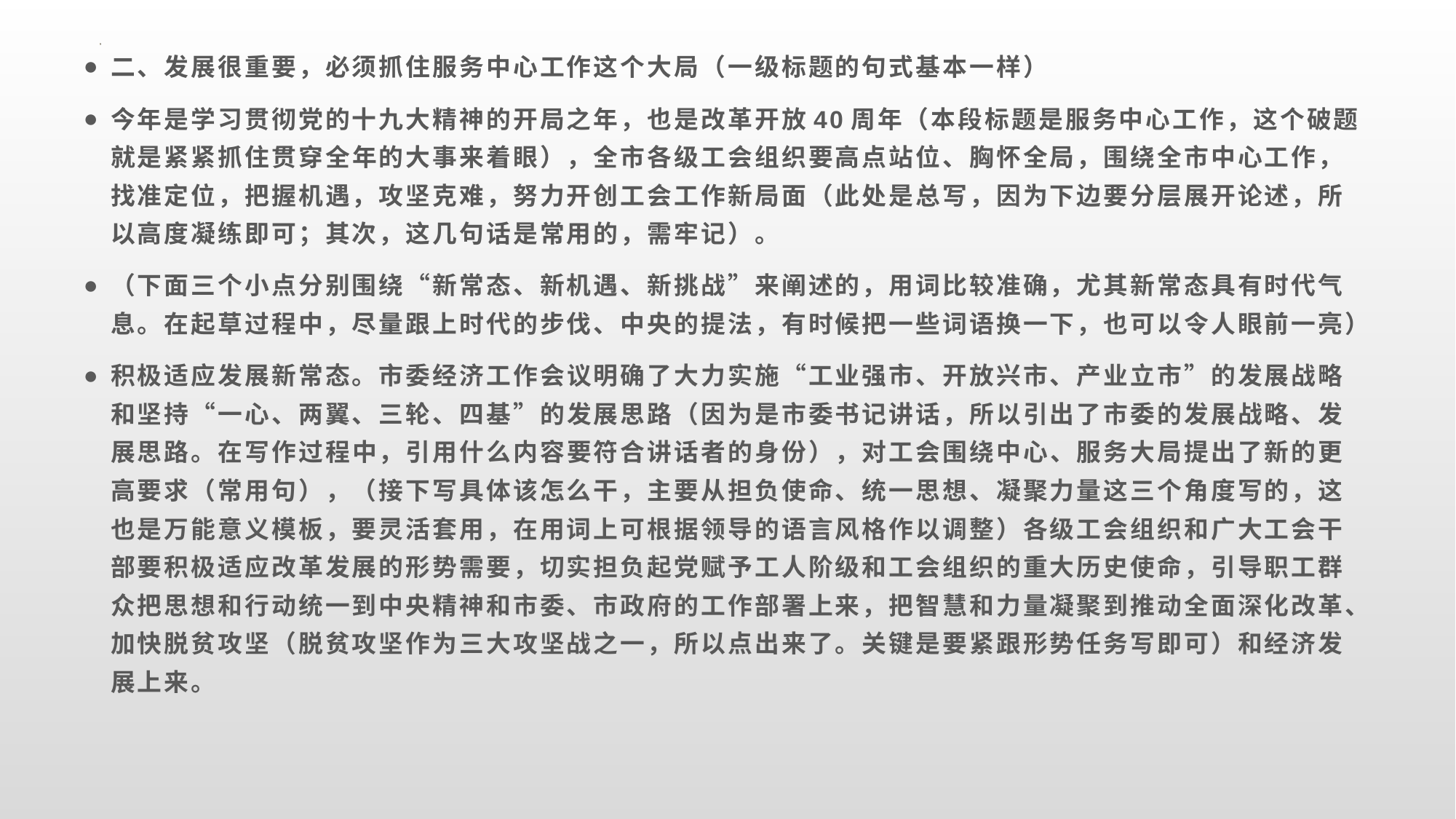

二、发展很重要，必须抓住服务中心工作这个大局（一级标题的句式基本一样）
今年是学习贯彻党的十九大精神的开局之年，也是改革开放40周年（本段标题是服务中心工作，这个破题就是紧紧抓住贯穿全年的大事来着眼），全市各级工会组织要高点站位、胸怀全局，围绕全市中心工作，找准定位，把握机遇，攻坚克难，努力开创工会工作新局面（此处是总写，因为下边要分层展开论述，所以高度凝练即可；其次，这几句话是常用的，需牢记）。
（下面三个小点分别围绕“新常态、新机遇、新挑战”来阐述的，用词比较准确，尤其新常态具有时代气息。在起草过程中，尽量跟上时代的步伐、中央的提法，有时候把一些词语换一下，也可以令人眼前一亮）
积极适应发展新常态。市委经济工作会议明确了大力实施“工业强市、开放兴市、产业立市”的发展战略和坚持“一心、两翼、三轮、四基”的发展思路（因为是市委书记讲话，所以引出了市委的发展战略、发展思路。在写作过程中，引用什么内容要符合讲话者的身份），对工会围绕中心、服务大局提出了新的更高要求（常用句），（接下写具体该怎么干，主要从担负使命、统一思想、凝聚力量这三个角度写的，这也是万能意义模板，要灵活套用，在用词上可根据领导的语言风格作以调整）各级工会组织和广大工会干部要积极适应改革发展的形势需要，切实担负起党赋予工人阶级和工会组织的重大历史使命，引导职工群众把思想和行动统一到中央精神和市委、市政府的工作部署上来，把智慧和力量凝聚到推动全面深化改革、加快脱贫攻坚（脱贫攻坚作为三大攻坚战之一，所以点出来了。关键是要紧跟形势任务写即可）和经济发展上来。